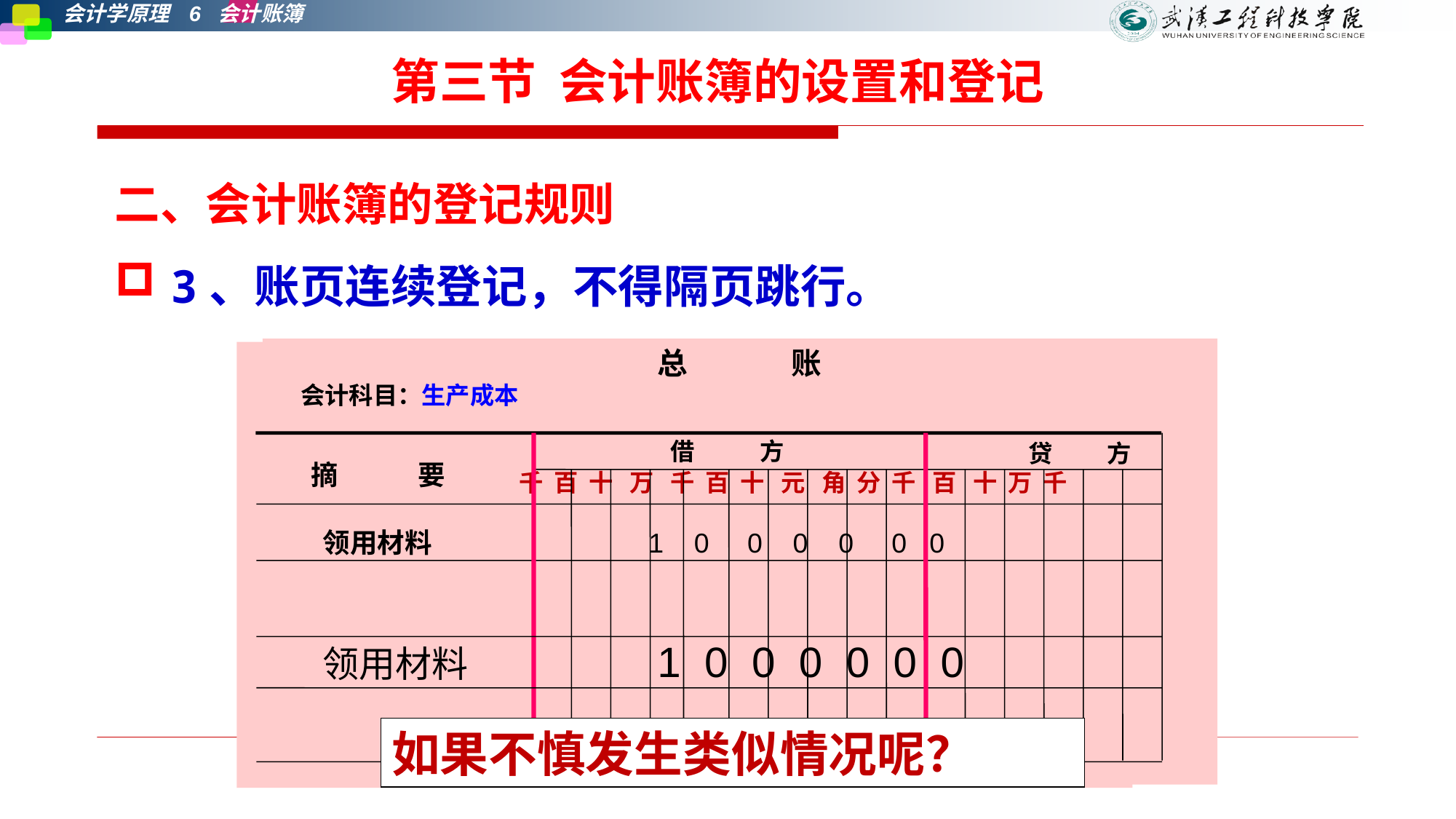

第三节  会计账簿的设置和登记
二、会计账簿的登记规则
3、账页连续登记，不得隔页跳行。
总               账
    会计科目：生产成本

                                            千  百  十   万   千  百  十   元   角  分  千   百   十  万  千

        领用材料                                  1    0     0    0    0     0   0

     领用材料                      1  0  0  0  0  0  0

总    账
            摘             要                                借            方                           贷         方
                                            千  百  十  万  千  百  十  元  角  分  千  百  十  万  千

        领用材料                                  1   0    0    0    0   0   0

     领用材料                     1  0  0  0  0 0  0

借            方

贷          方

摘             要

如果不慎发生类似情况呢？
第七章  会计账簿
第七章  会计账簿